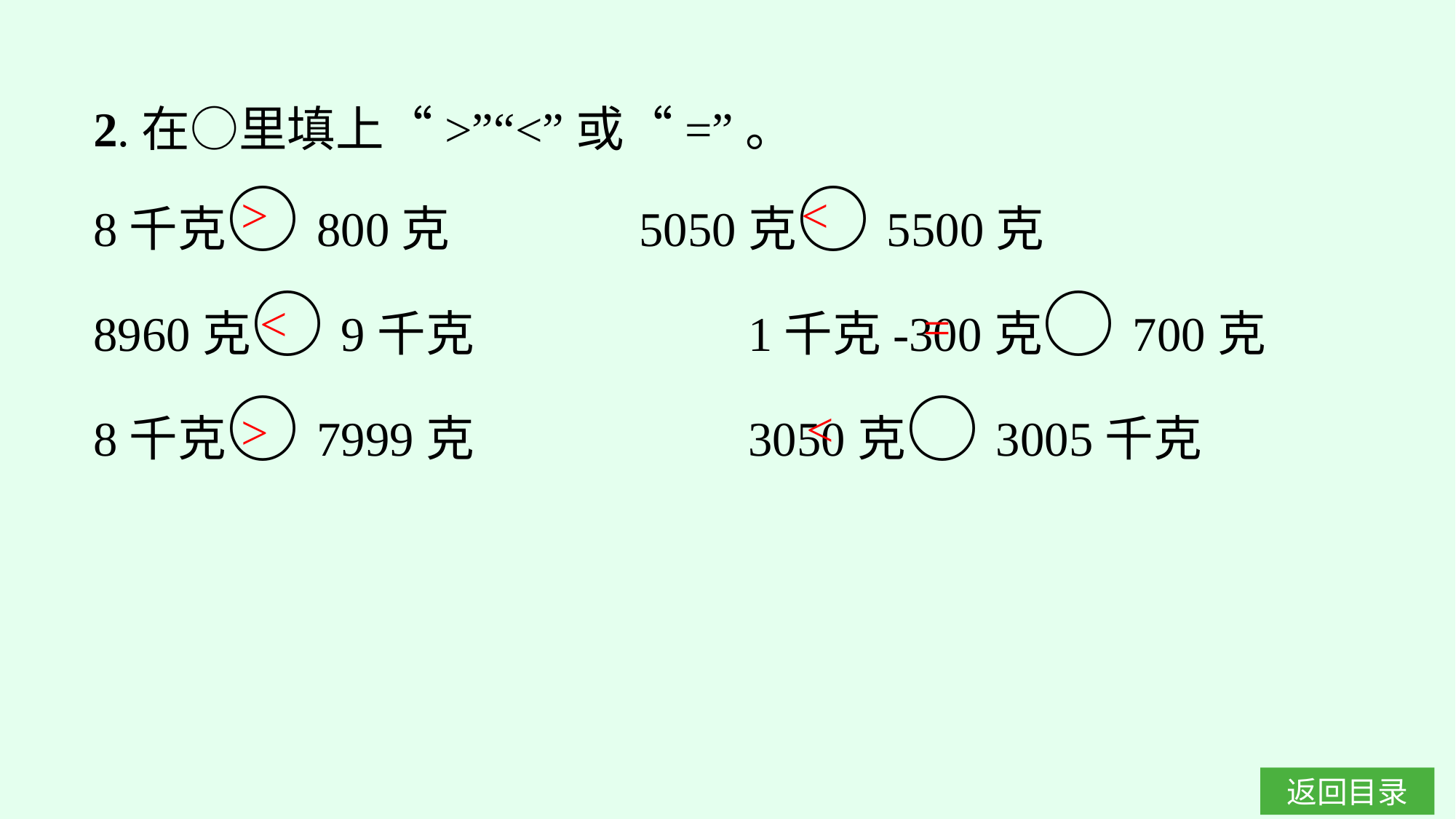

2.在○里填上“>”“<”或“=”。
8千克○800克			5050克○5500克
8960克○9千克			1千克-300克○700克
8千克○7999克			3050克○3005千克
<
>
<
=
<
>